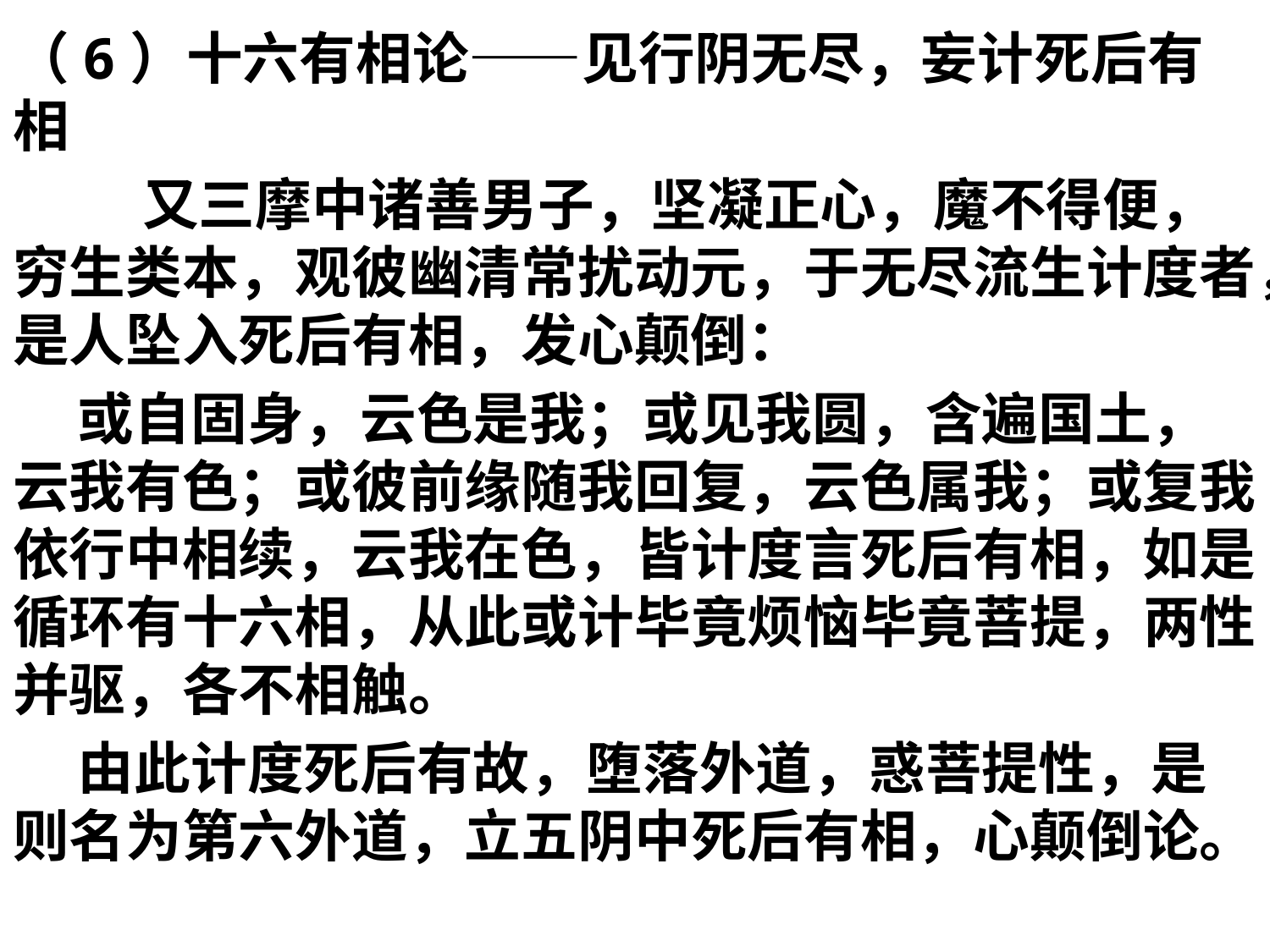

（6）十六有相论——见行阴无尽，妄计死后有相
         又三摩中诸善男子，坚凝正心，魔不得便，穷生类本，观彼幽清常扰动元，于无尽流生计度者，是人坠入死后有相，发心颠倒：
    或自固身，云色是我；或见我圆，含遍国土，云我有色；或彼前缘随我回复，云色属我；或复我依行中相续，云我在色，皆计度言死后有相，如是循环有十六相，从此或计毕竟烦恼毕竟菩提，两性并驱，各不相触。
    由此计度死后有故，堕落外道，惑菩提性，是则名为第六外道，立五阴中死后有相，心颠倒论。